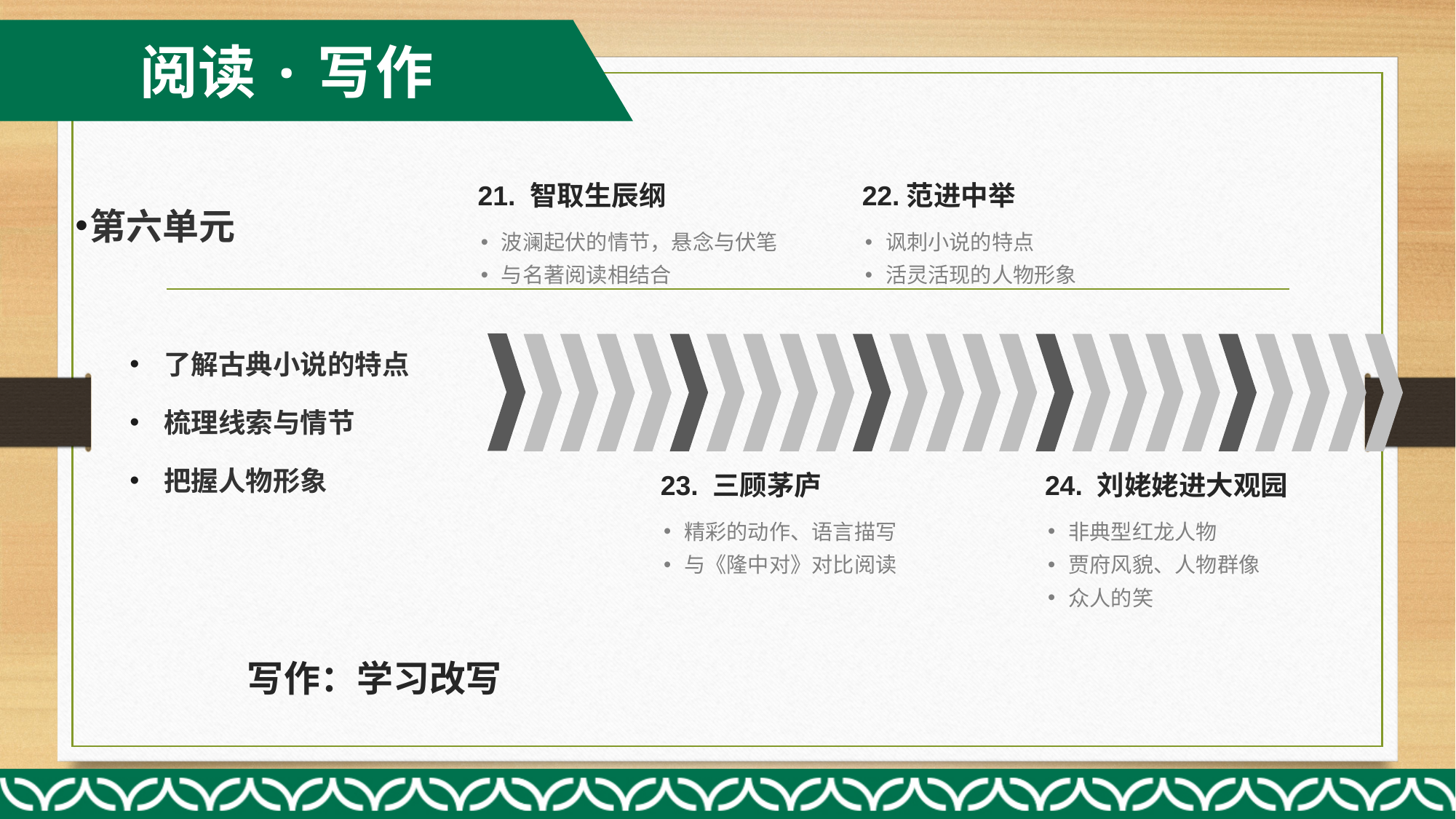

阅读·写作

21. 智取生辰纲
22.范进中举
波澜起伏的情节，悬念与伏笔
与名著阅读相结合
讽刺小说的特点
活灵活现的人物形象

23. 三顾茅庐
24. 刘姥姥进大观园
精彩的动作、语言描写
与《隆中对》对比阅读
非典型红龙人物
贾府风貌、人物群像
众人的笑
第六单元

了解古典小说的特点
梳理线索与情节
把握人物形象

写作：学习改写